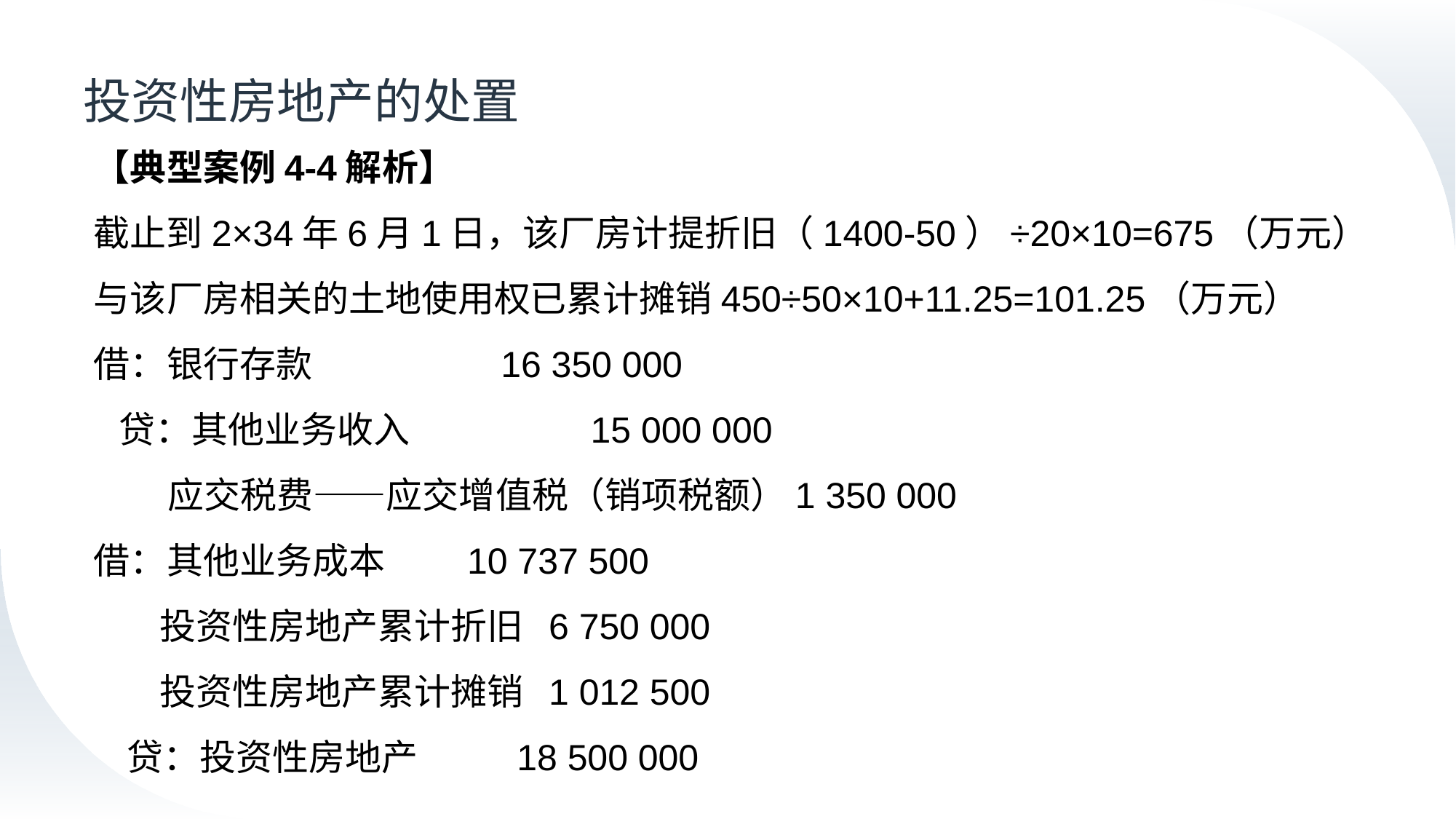

# 投资性房地产的处置
【典型案例4-4解析】
截止到2×34年6月1日，该厂房计提折旧（1400-50）÷20×10=675（万元）
与该厂房相关的土地使用权已累计摊销450÷50×10+11.25=101.25（万元）
借：银行存款                      16 350 000
  贷：其他业务收入                     15 000 000
        应交税费——应交增值税（销项税额）1 350 000
借：其他业务成本         10 737 500
       投资性房地产累计折旧  6 750 000
       投资性房地产累计摊销  1 012 500
   贷：投资性房地产           18 500 000